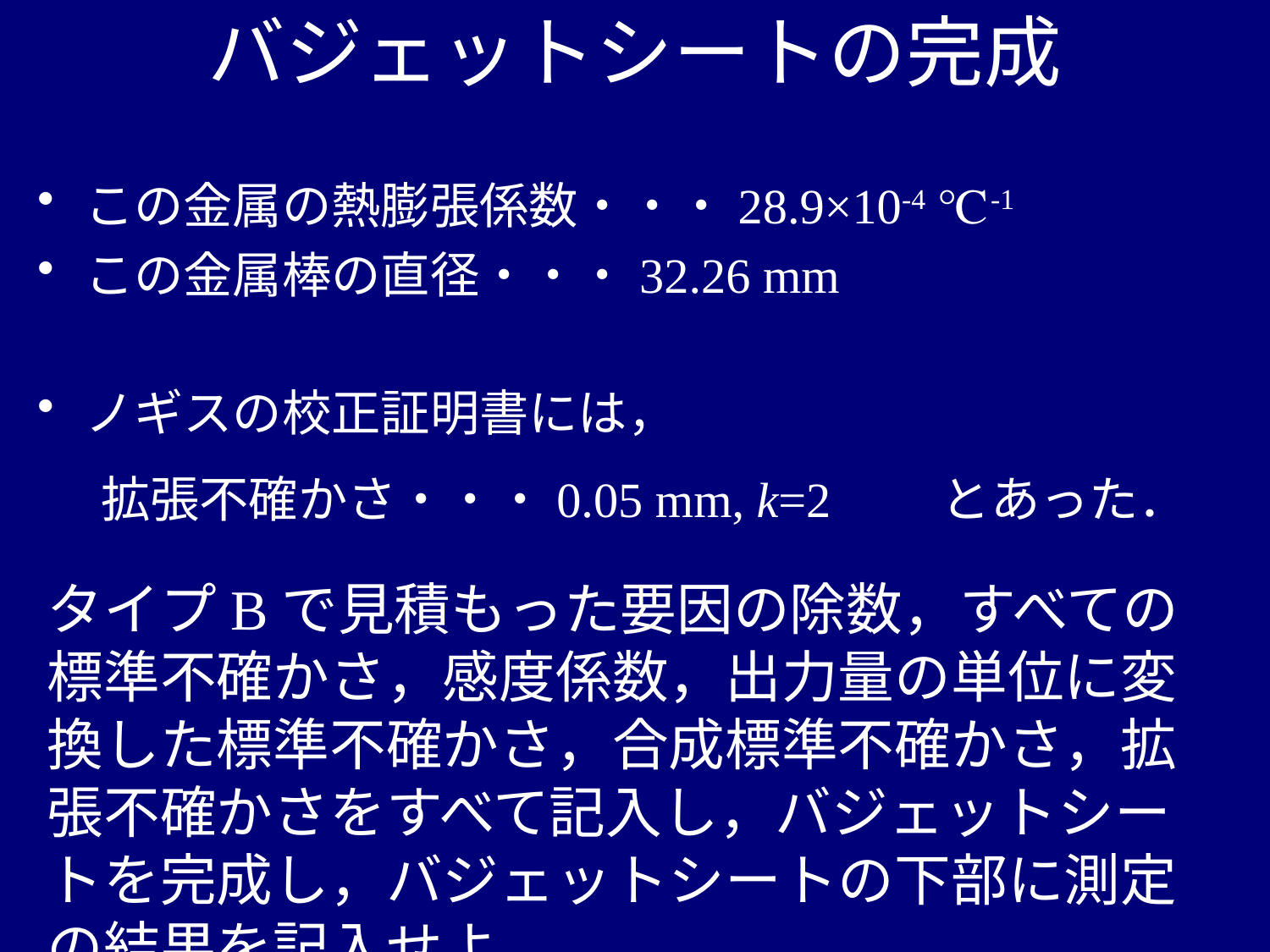

バジェットシートの完成
この金属の熱膨張係数・・・28.9×10-4 ℃-1
この金属棒の直径・・・32.26 mm

ノギスの校正証明書には，
　拡張不確かさ・・・0.05 mm, k=2　　とあった．

タイプBで見積もった要因の除数，すべての標準不確かさ，感度係数，出力量の単位に変換した標準不確かさ，合成標準不確かさ，拡張不確かさをすべて記入し，バジェットシートを完成し，バジェットシートの下部に測定の結果を記入せよ．